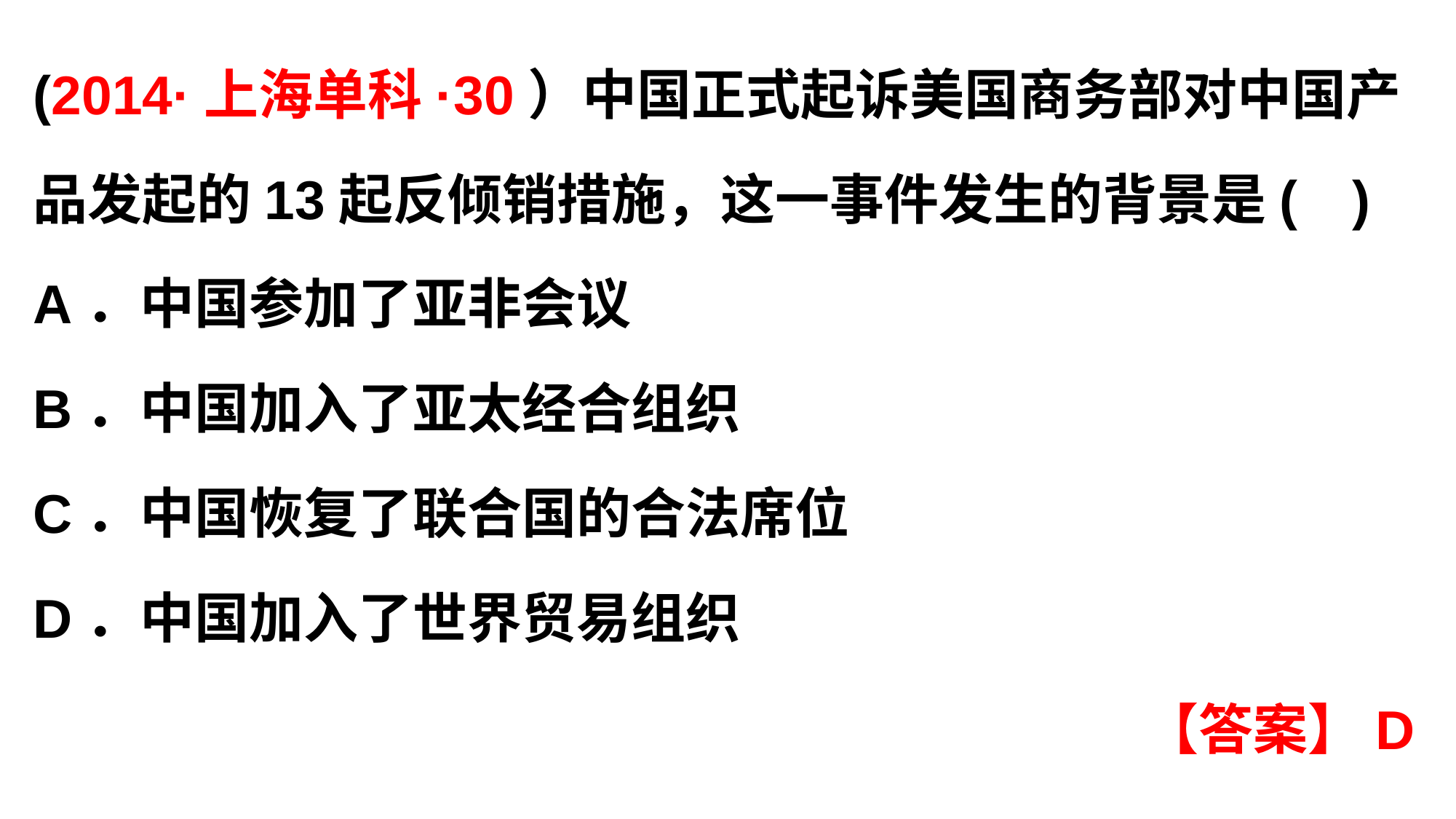

(2014·上海单科·30）中国正式起诉美国商务部对中国产品发起的13起反倾销措施，这一事件发生的背景是(  )
A．中国参加了亚非会议
B．中国加入了亚太经合组织
C．中国恢复了联合国的合法席位
D．中国加入了世界贸易组织
【答案】D